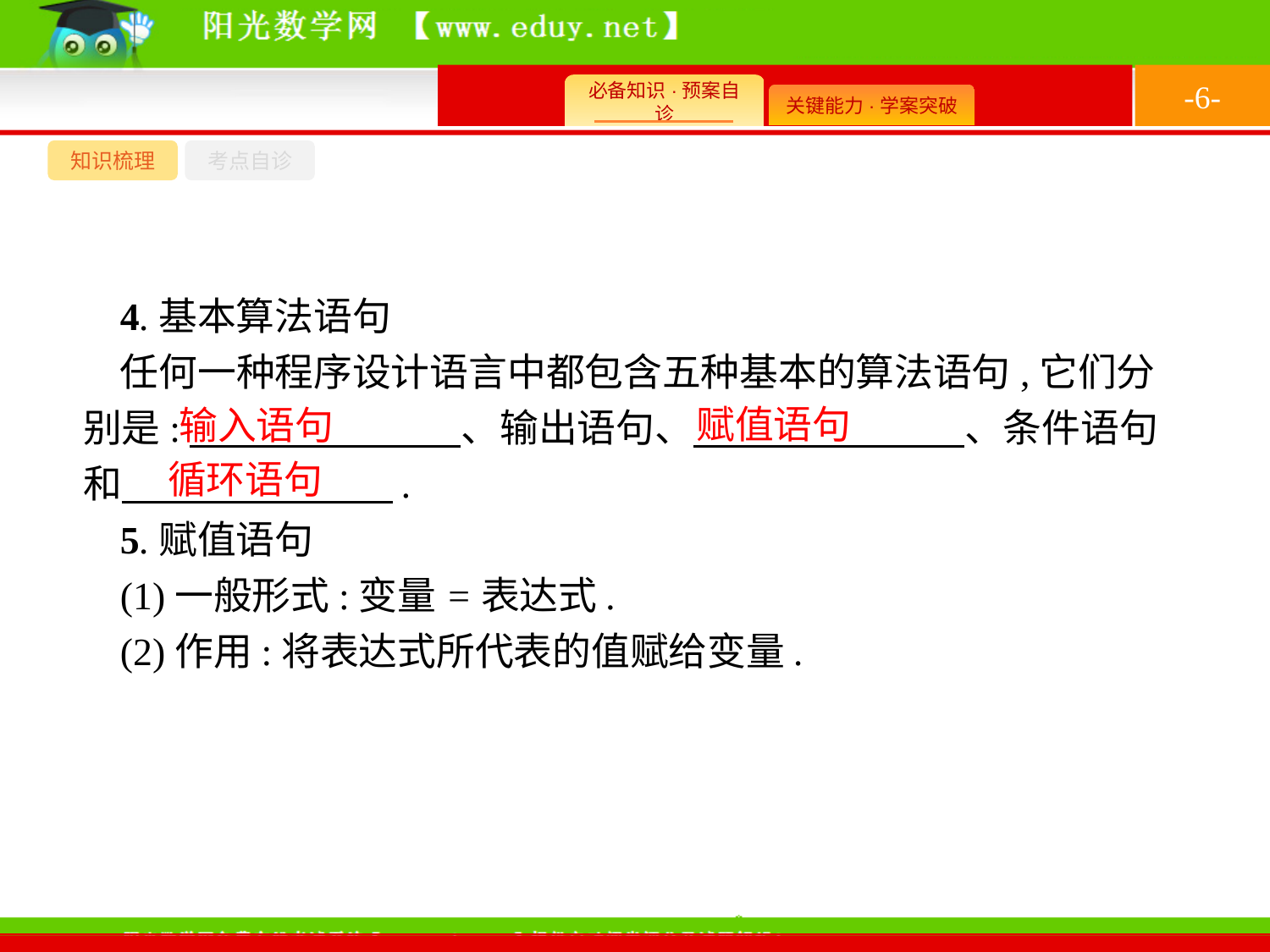

-6-
知识梳理
考点自诊
4.基本算法语句
任何一种程序设计语言中都包含五种基本的算法语句,它们分别是:　　　　　　　、输出语句、　　　　　　　、条件语句和　　　　　　　.
5.赋值语句
(1)一般形式:变量=表达式.
(2)作用:将表达式所代表的值赋给变量.
赋值语句
输入语句
循环语句